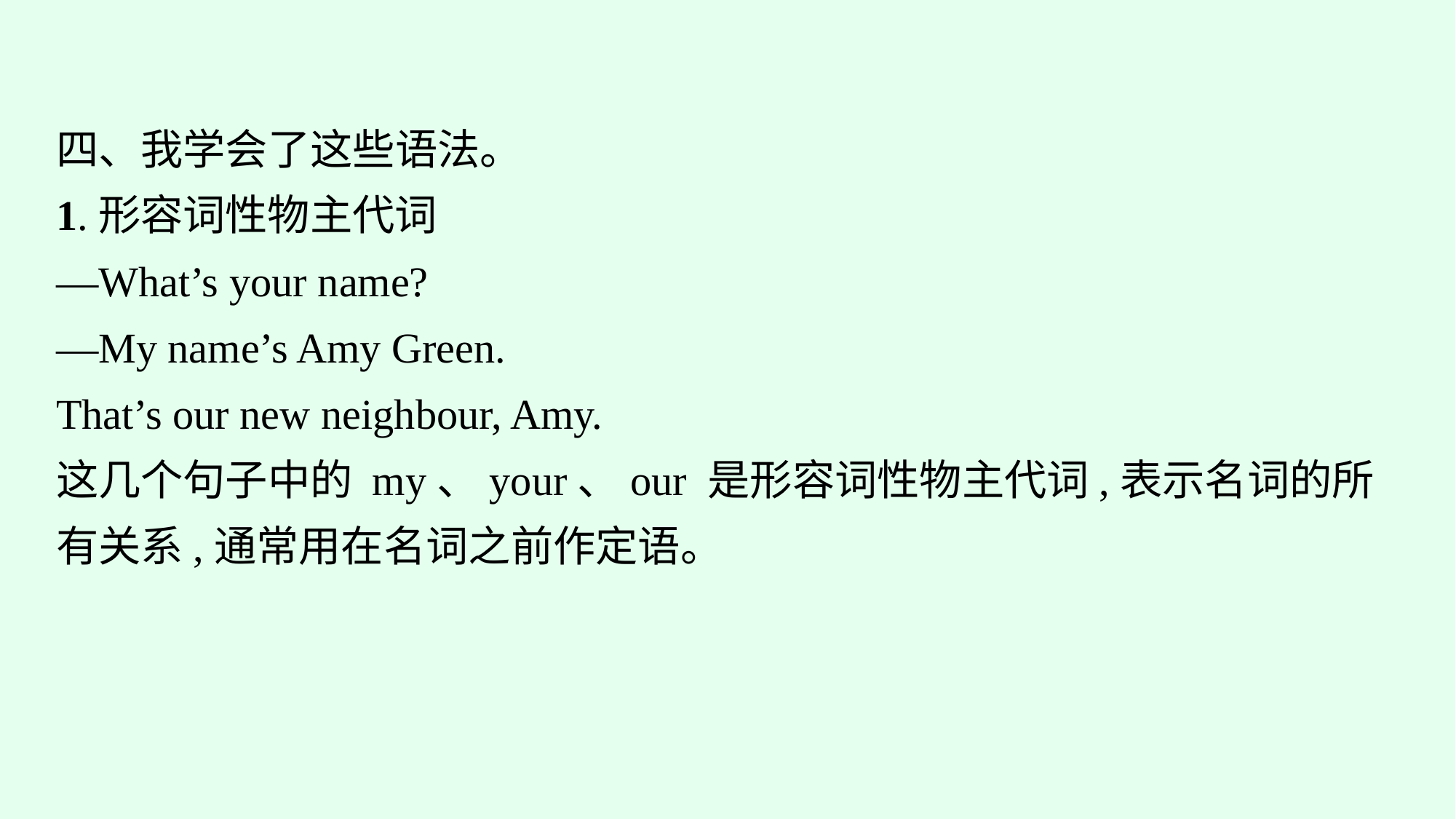

四、我学会了这些语法。
1.形容词性物主代词
—What’s your name?
—My name’s Amy Green.
That’s our new neighbour, Amy.
这几个句子中的 my、your、our 是形容词性物主代词,表示名词的所有关系,通常用在名词之前作定语。